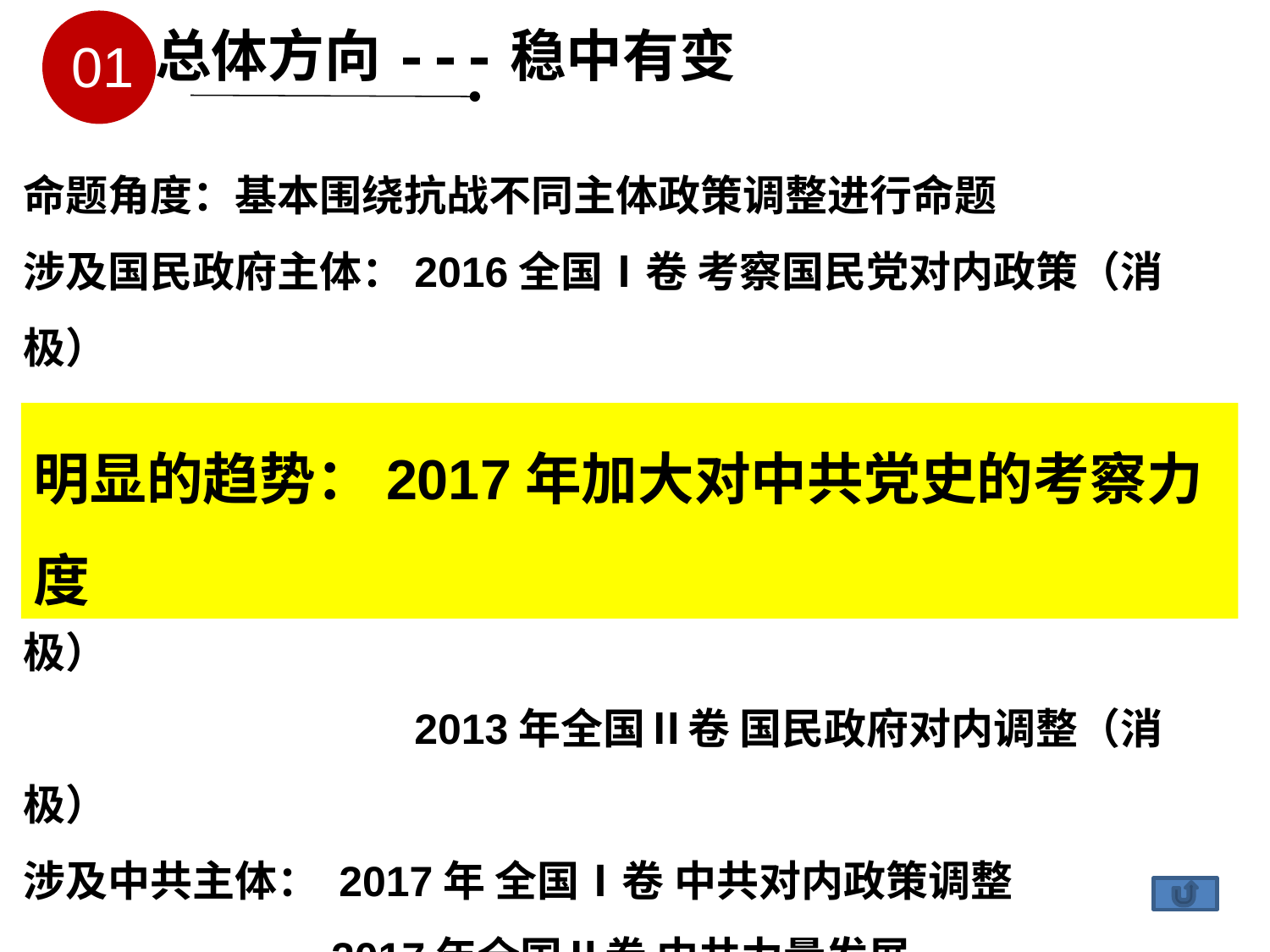

总体方向---稳中有变
01
命题角度：基本围绕抗战不同主体政策调整进行命题
涉及国民政府主体：2016全国Ⅰ卷 考察国民党对内政策（消极）
                                 2015全国Ⅰ卷 国民政府的抗战准备（积极）
                                 2014年全国Ⅱ卷 国民政府外交政策（积极）
                                 2013年全国Ⅱ卷 国民政府对内调整（消极）
涉及中共主体： 2017年 全国Ⅰ卷 中共对内政策调整
                          2017年全国Ⅱ卷 中共力量发展
涉及日本主体：2015年全国Ⅱ卷日本以战养战侵略目的
明显的趋势：2017年加大对中共党史的考察力度